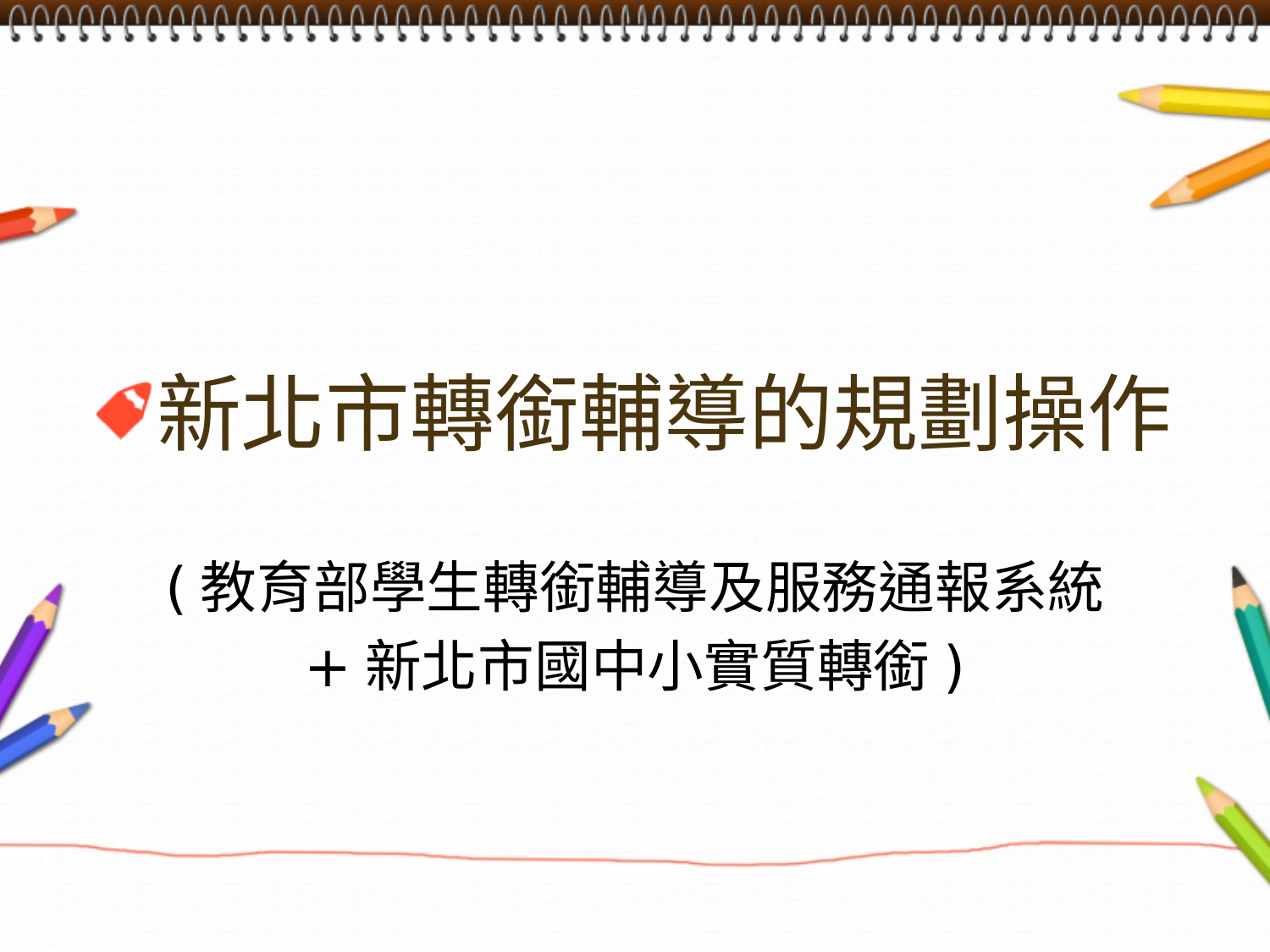

新北市轉銜輔導的規劃操作

(教育部學生轉銜輔導及服務通報系統
+新北市國中小實質轉銜)